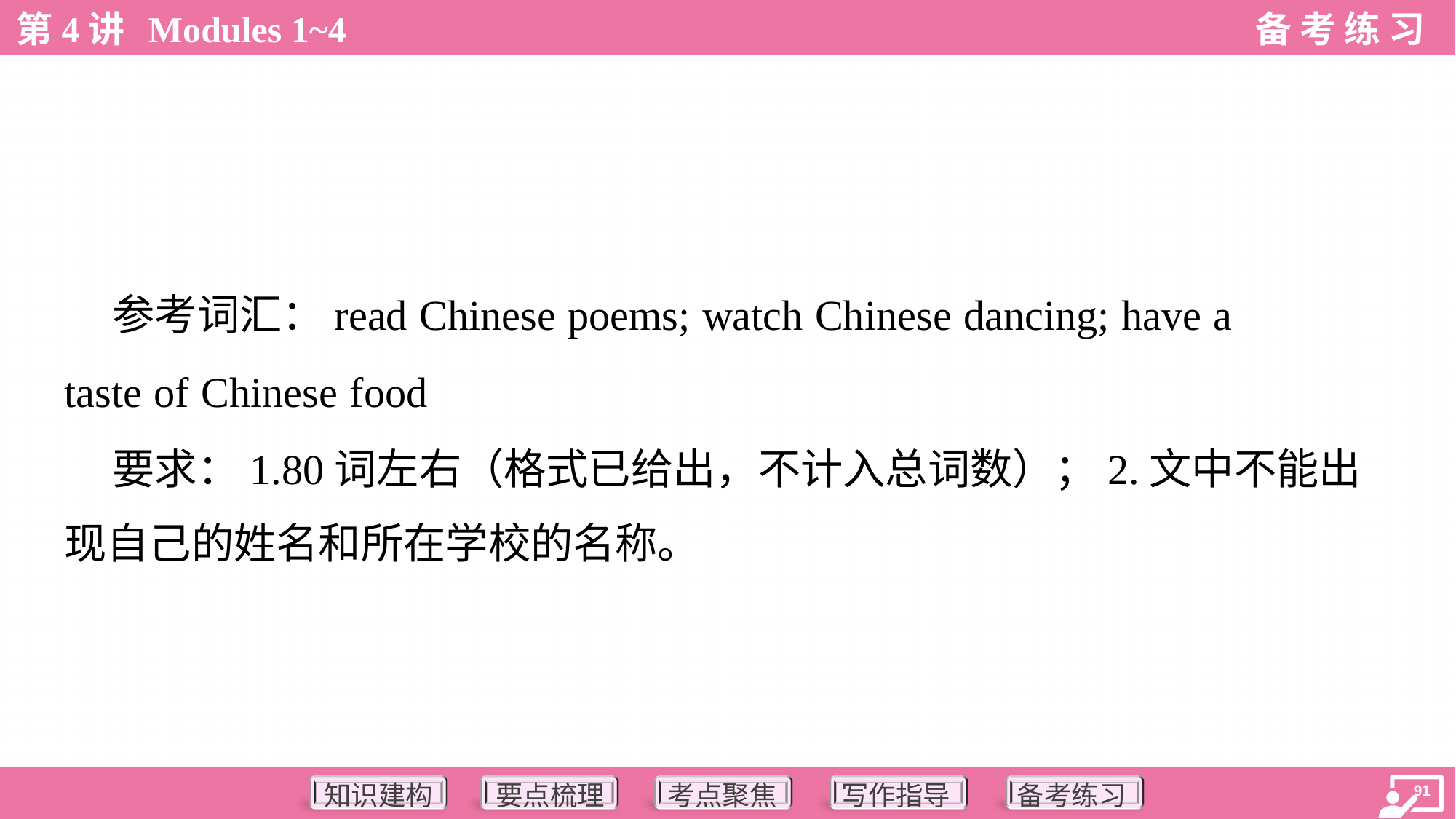

参考词汇：read Chinese poems; watch Chinese dancing; have a
taste of Chinese food
    要求：1.80词左右（格式已给出，不计入总词数）；2.文中不能出
现自己的姓名和所在学校的名称。